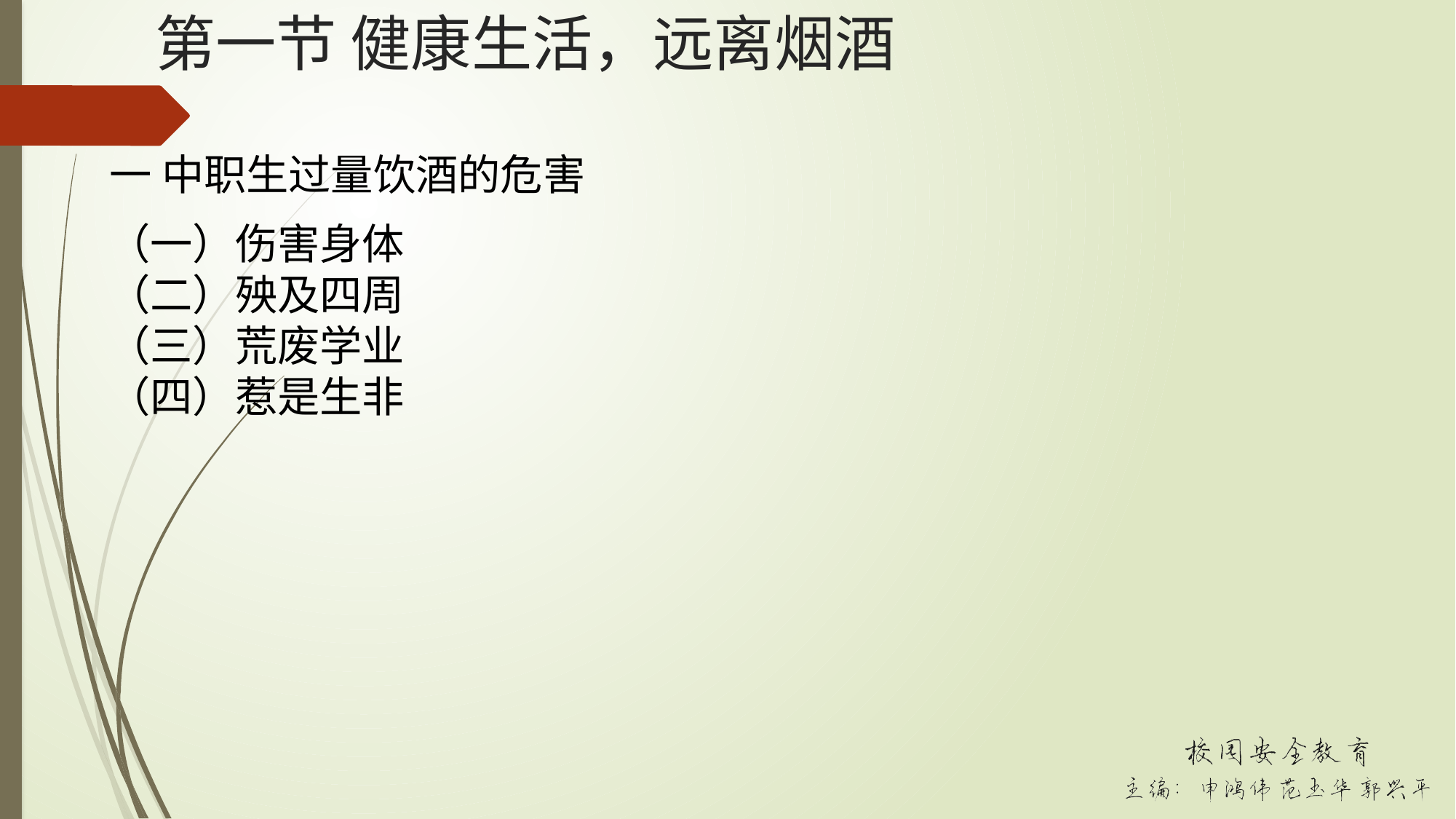

# 第一节 健康生活，远离烟酒
一 中职生过量饮酒的危害
（一）伤害身体
（二）殃及四周
（三）荒废学业
（四）惹是生非